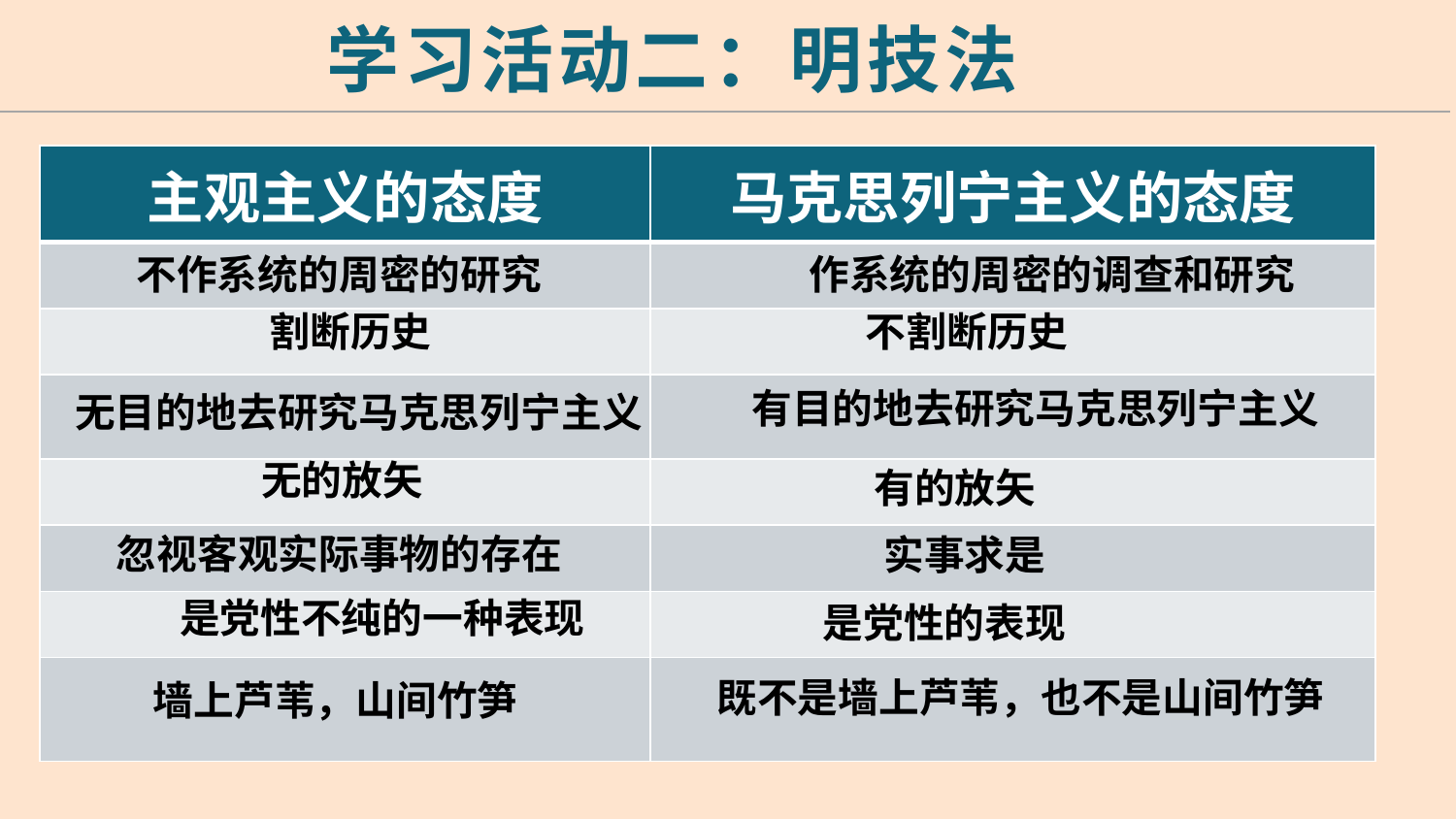

学习活动二：明技法
| 主观主义的态度 | 马克思列宁主义的态度 |
| --- | --- |
|  |  |
|  |  |
|  |  |
|  |  |
|  |  |
|  |  |
|  |  |
不作系统的周密的研究
作系统的周密的调查和研究
割断历史
不割断历史
有目的地去研究马克思列宁主义
无目的地去研究马克思列宁主义
无的放矢
有的放矢
忽视客观实际事物的存在
实事求是
是党性不纯的一种表现
是党性的表现
既不是墙上芦苇，也不是山间竹笋
墙上芦苇，山间竹笋